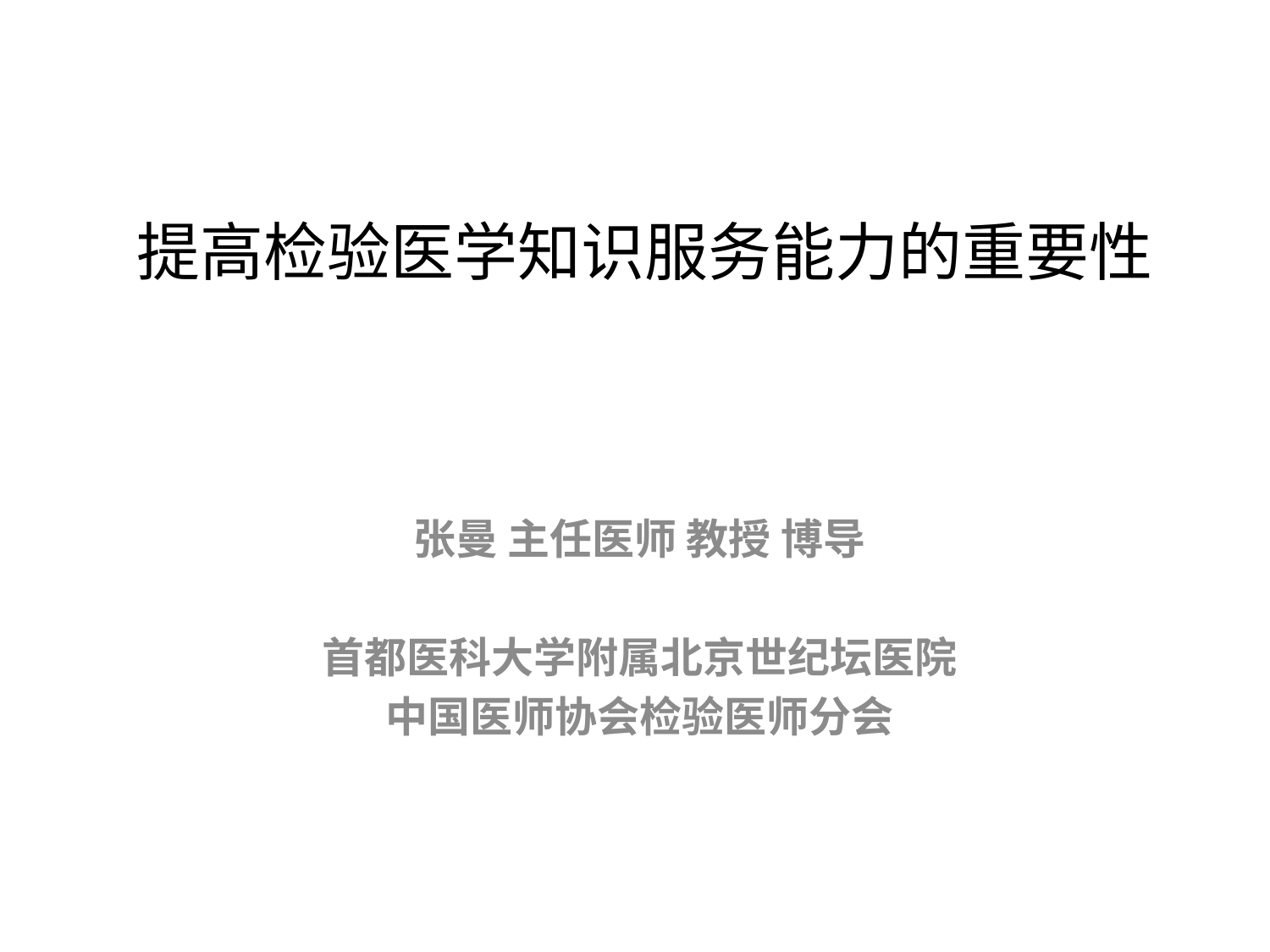

# 提高检验医学知识服务能力的重要性
张曼 主任医师 教授 博导

首都医科大学附属北京世纪坛医院
中国医师协会检验医师分会